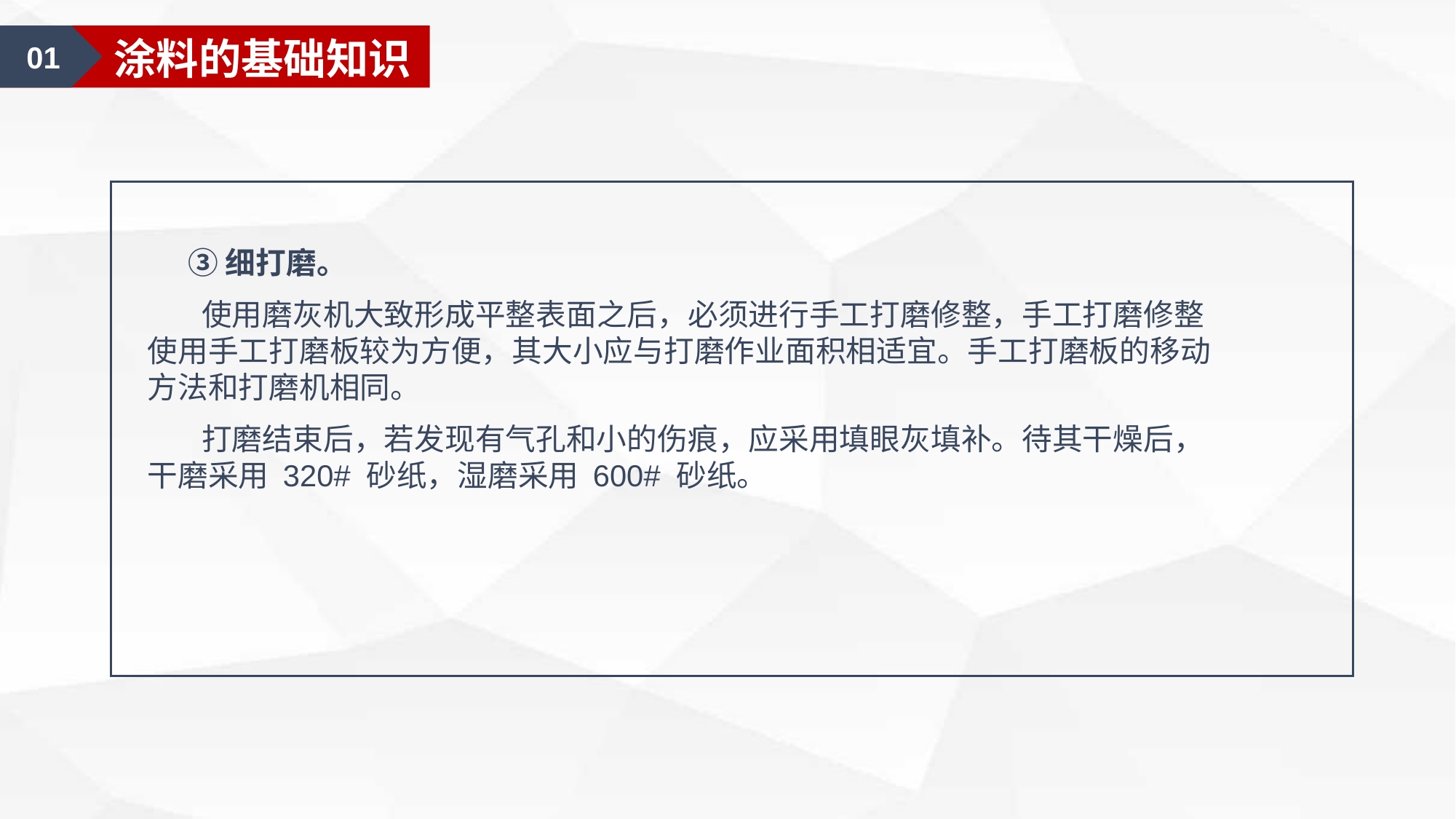

01
涂料的基础知识

      ③细打磨。
       使用磨灰机大致形成平整表面之后，必须进行手工打磨修整，手工打磨修整使用手工打磨板较为方便，其大小应与打磨作业面积相适宜。手工打磨板的移动方法和打磨机相同。
       打磨结束后，若发现有气孔和小的伤痕，应采用填眼灰填补。待其干燥后，干磨采用 320# 砂纸，湿磨采用 600# 砂纸。